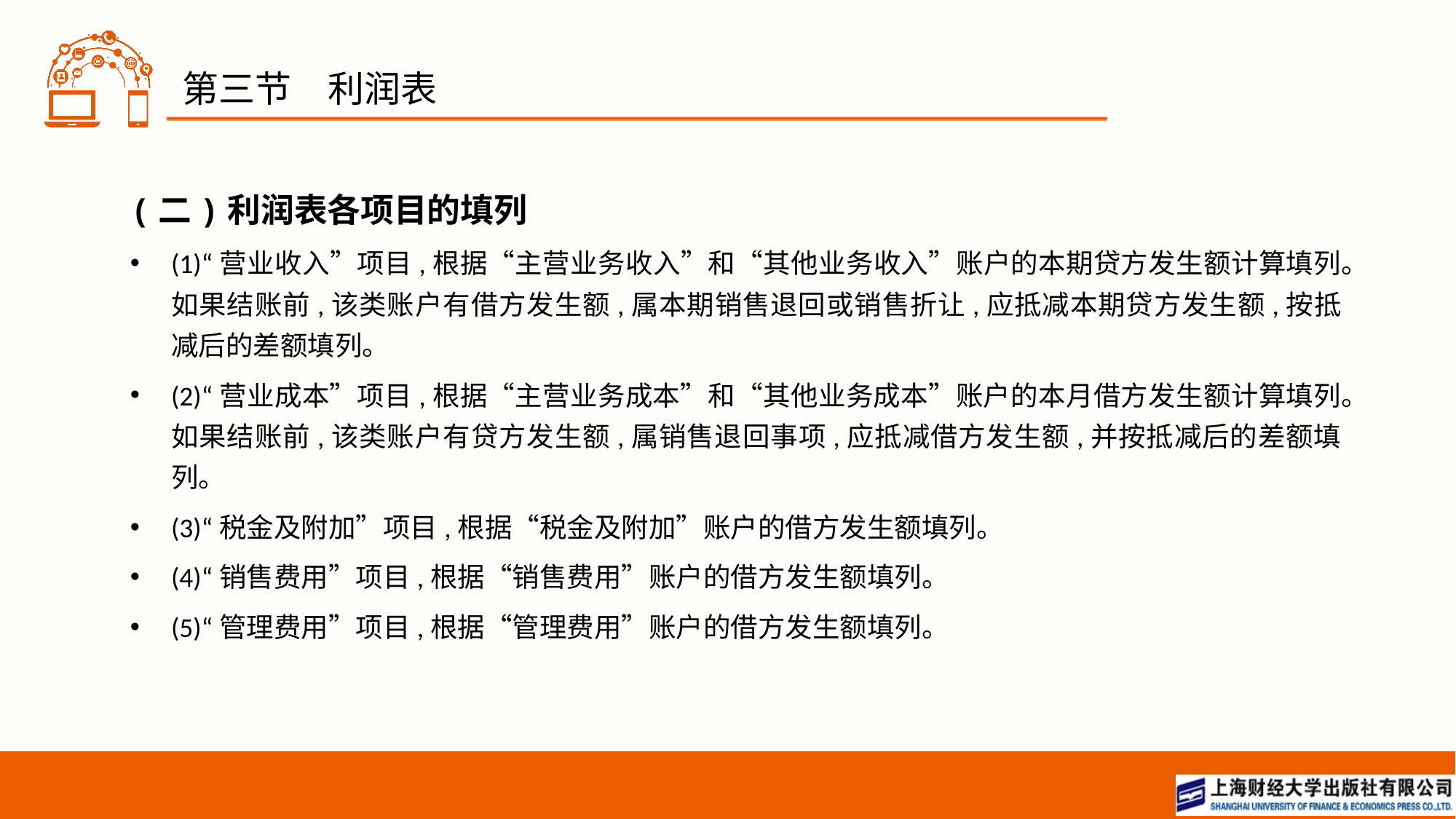

# 第三节　利润表
(二)利润表各项目的填列
(1)“营业收入”项目,根据“主营业务收入”和“其他业务收入”账户的本期贷方发生额计算填列。如果结账前,该类账户有借方发生额,属本期销售退回或销售折让,应抵减本期贷方发生额,按抵减后的差额填列。
(2)“营业成本”项目,根据“主营业务成本”和“其他业务成本”账户的本月借方发生额计算填列。如果结账前,该类账户有贷方发生额,属销售退回事项,应抵减借方发生额,并按抵减后的差额填列。
(3)“税金及附加”项目,根据“税金及附加”账户的借方发生额填列。
(4)“销售费用”项目,根据“销售费用”账户的借方发生额填列。
(5)“管理费用”项目,根据“管理费用”账户的借方发生额填列。